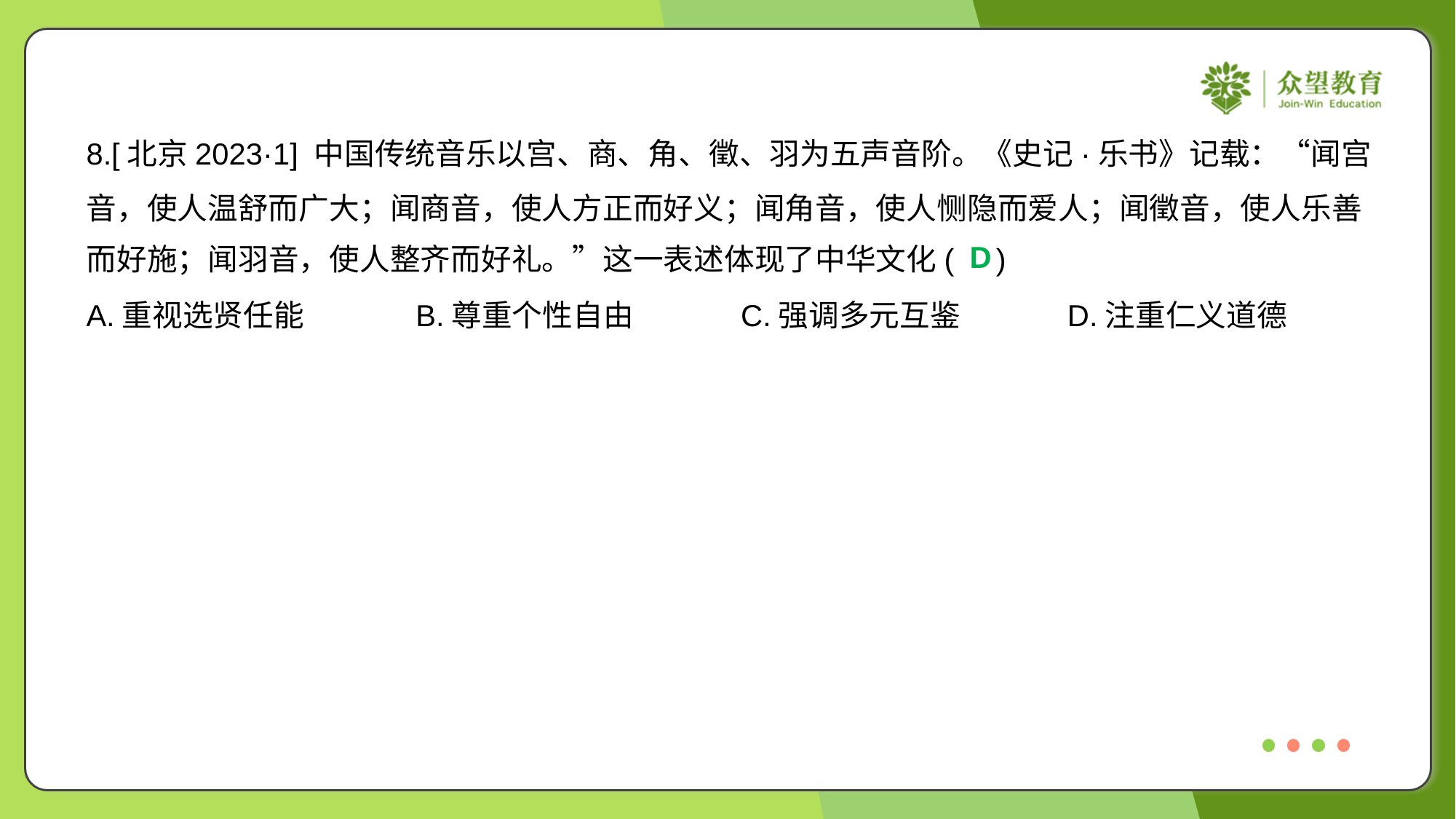

8.[北京2023·1] 中国传统音乐以宫、商、角、徵、羽为五声音阶。《史记·乐书》记载：“闻宫
音，使人温舒而广大；闻商音，使人方正而好义；闻角音，使人恻隐而爱人；闻徵音，使人乐善
而好施；闻羽音，使人整齐而好礼。”这一表述体现了中华文化(     )
D
A.重视选贤任能	B.尊重个性自由	C.强调多元互鉴	D.注重仁义道德